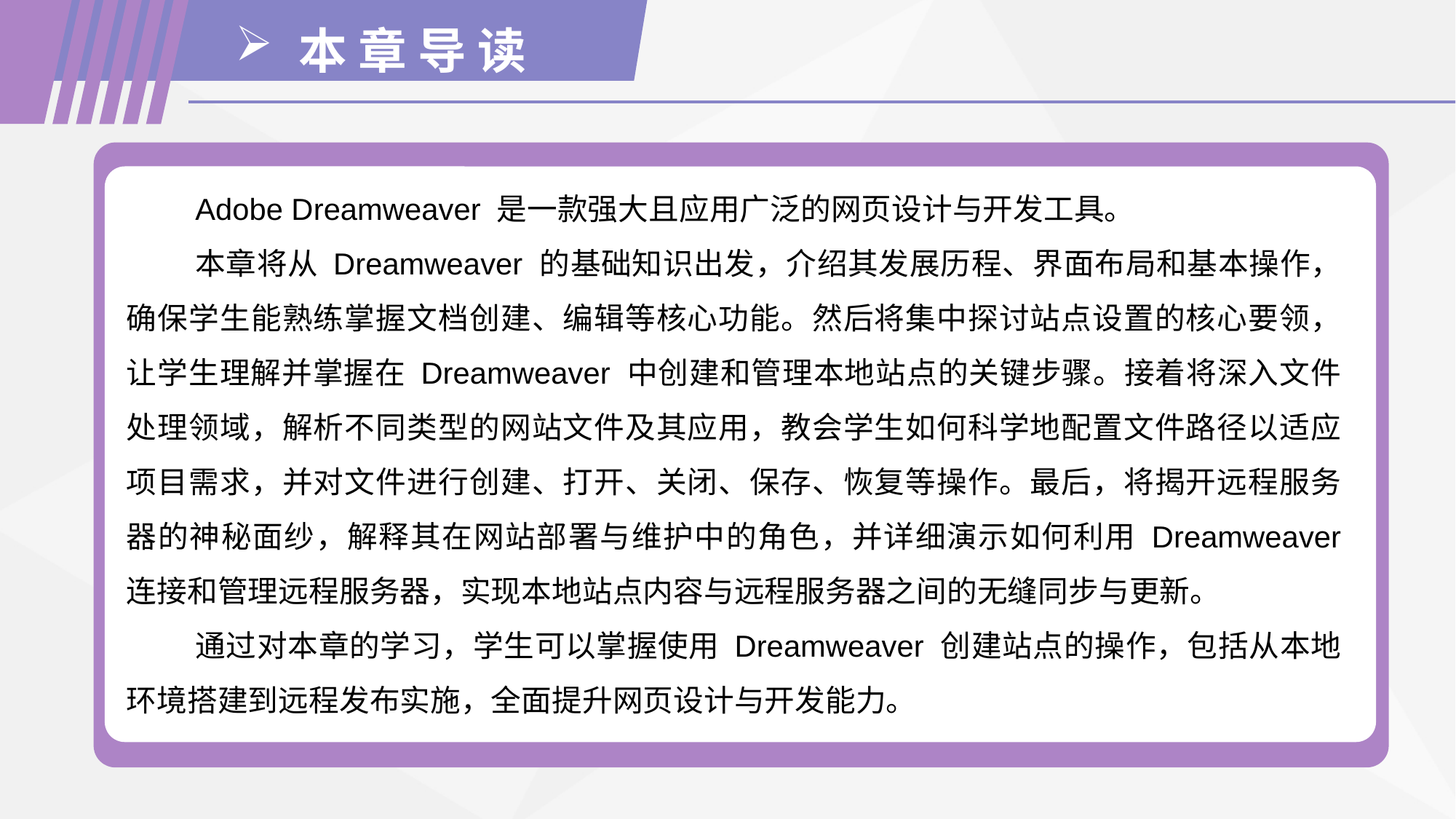

本 章 导 读

Adobe Dreamweaver 是一款强大且应用广泛的网页设计与开发工具。
本章将从 Dreamweaver 的基础知识出发，介绍其发展历程、界面布局和基本操作，确保学生能熟练掌握文档创建、编辑等核心功能。然后将集中探讨站点设置的核心要领，让学生理解并掌握在 Dreamweaver 中创建和管理本地站点的关键步骤。接着将深入文件处理领域，解析不同类型的网站文件及其应用，教会学生如何科学地配置文件路径以适应项目需求，并对文件进行创建、打开、关闭、保存、恢复等操作。最后，将揭开远程服务器的神秘面纱，解释其在网站部署与维护中的角色，并详细演示如何利用 Dreamweaver 连接和管理远程服务器，实现本地站点内容与远程服务器之间的无缝同步与更新。
通过对本章的学习，学生可以掌握使用 Dreamweaver 创建站点的操作，包括从本地环境搭建到远程发布实施，全面提升网页设计与开发能力。